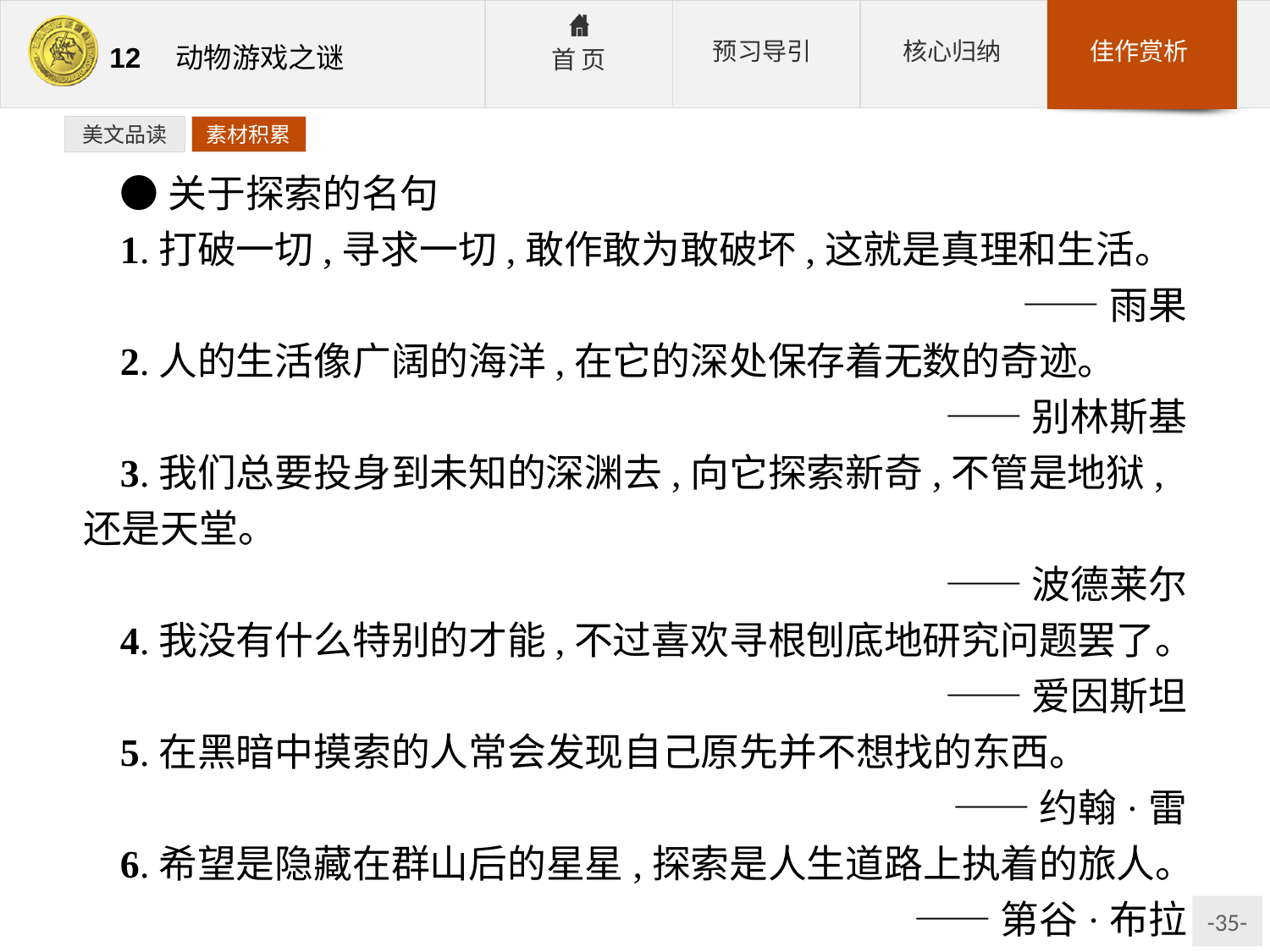

美文品读
素材积累
●关于探索的名句
1.打破一切,寻求一切,敢作敢为敢破坏,这就是真理和生活。
——雨果
2.人的生活像广阔的海洋,在它的深处保存着无数的奇迹。
——别林斯基
3.我们总要投身到未知的深渊去,向它探索新奇,不管是地狱,还是天堂。
——波德莱尔
4.我没有什么特别的才能,不过喜欢寻根刨底地研究问题罢了。
——爱因斯坦
5.在黑暗中摸索的人常会发现自己原先并不想找的东西。
——约翰·雷
6.希望是隐藏在群山后的星星,探索是人生道路上执着的旅人。
——第谷·布拉